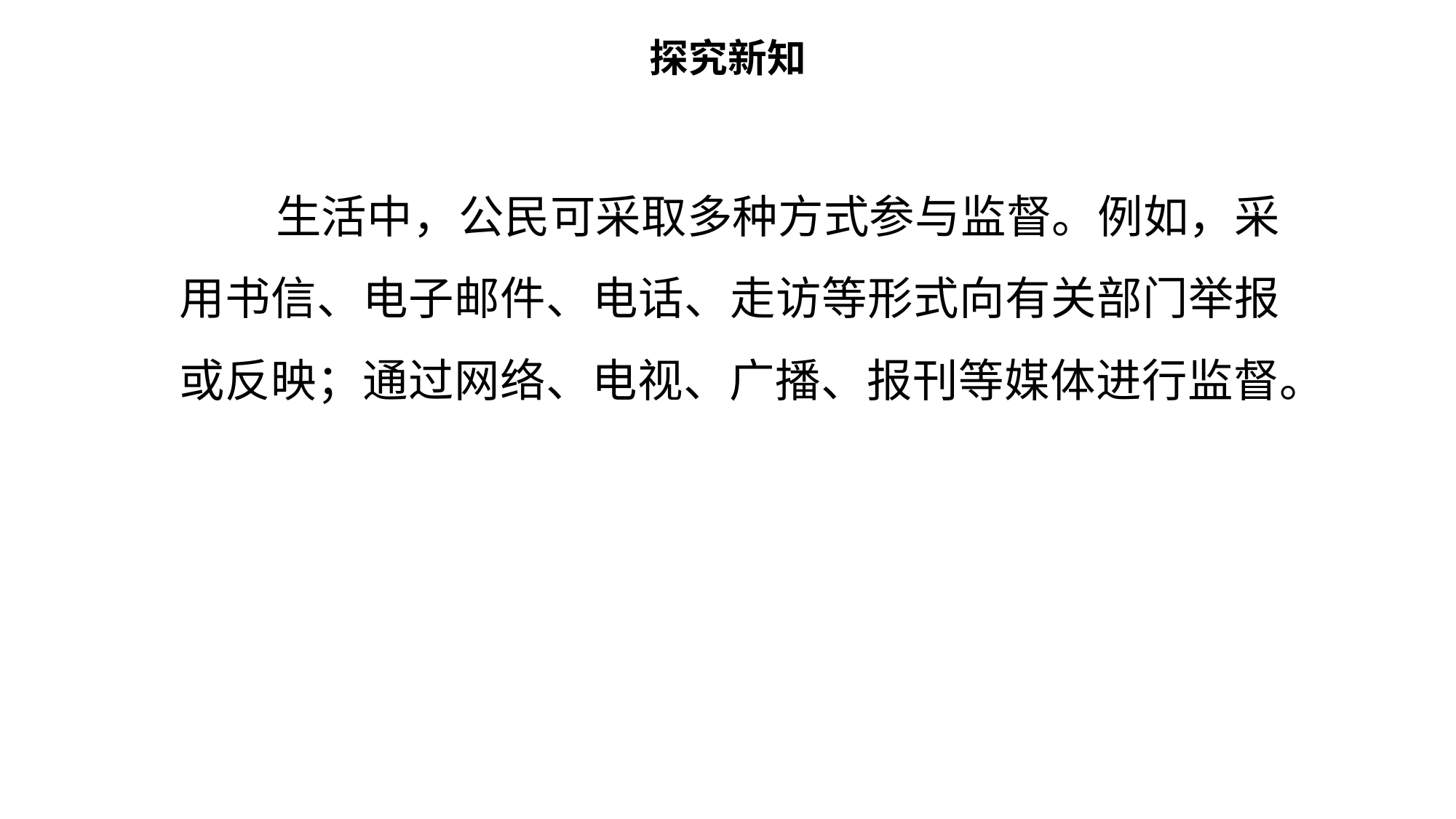

# 探究新知
生活中，公民可采取多种方式参与监督。例如，采用书信、电子邮件、电话、走访等形式向有关部门举报或反映；通过网络、电视、广播、报刊等媒体进行监督。